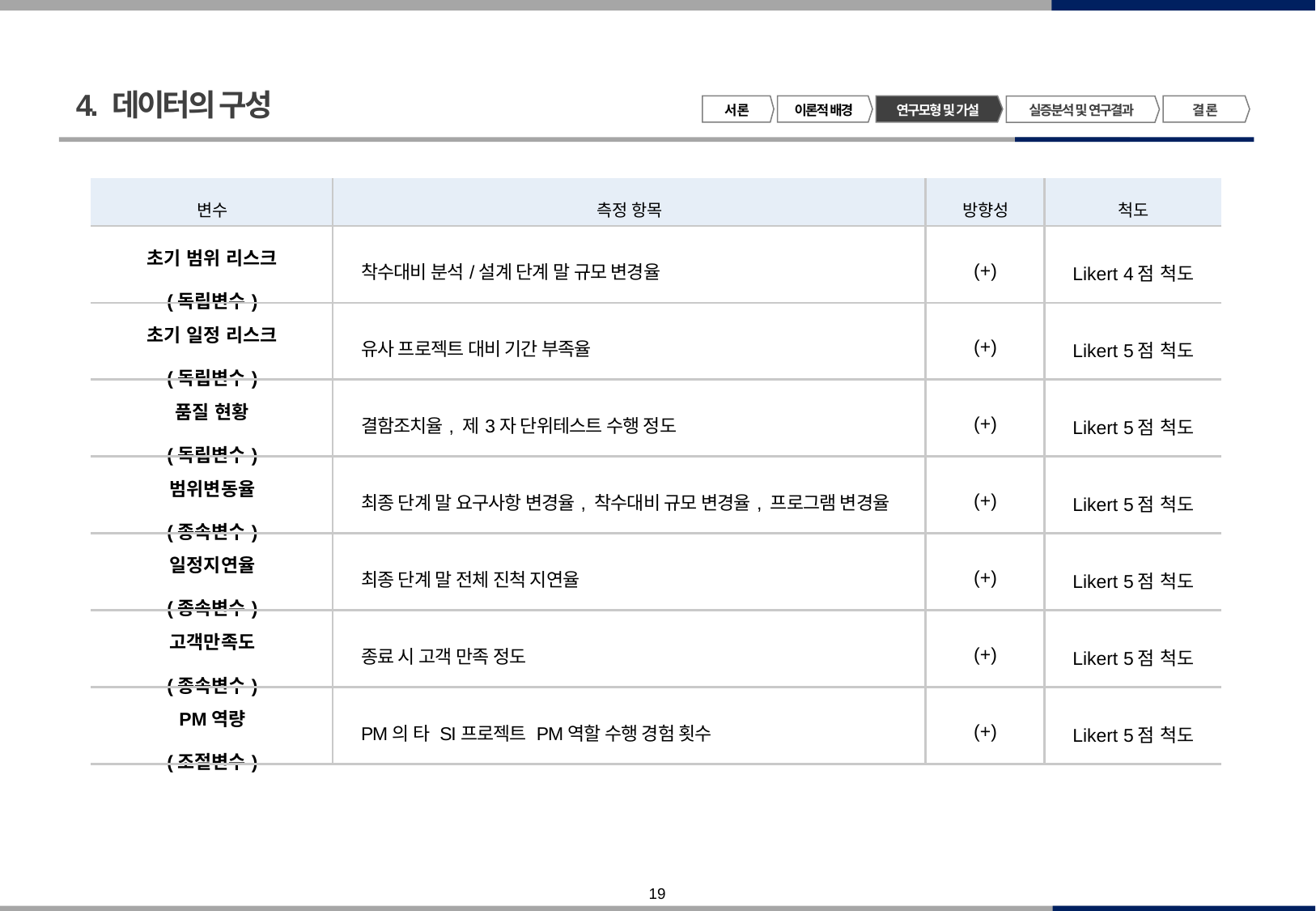

4. 데이터의 구성
서  론
이론적 배경
연구모형 및 가설
결 론
실증분석 및 연구결과
| 변수 | 측정 항목 | 방향성 | 척도 |
| --- | --- | --- | --- |
| 초기 범위 리스크 (독립변수) | 착수대비 분석/설계 단계 말 규모 변경율 | (+) | Likert 4점 척도 |
| 초기 일정 리스크 (독립변수) | 유사 프로젝트 대비 기간 부족율 | (+) | Likert 5점 척도 |
| 품질 현황 (독립변수) | 결함조치율, 제3자 단위테스트 수행 정도 | (+) | Likert 5점 척도 |
| 범위변동율 (종속변수) | 최종 단계 말 요구사항 변경율, 착수대비 규모 변경율, 프로그램 변경율 | (+) | Likert 5점 척도 |
| 일정지연율 (종속변수) | 최종 단계 말 전체 진척 지연율 | (+) | Likert 5점 척도 |
| 고객만족도 (종속변수) | 종료 시 고객 만족 정도 | (+) | Likert 5점 척도 |
| PM역량 (조절변수) | PM의 타 SI프로젝트 PM역할 수행 경험 횟수 | (+) | Likert 5점 척도 |